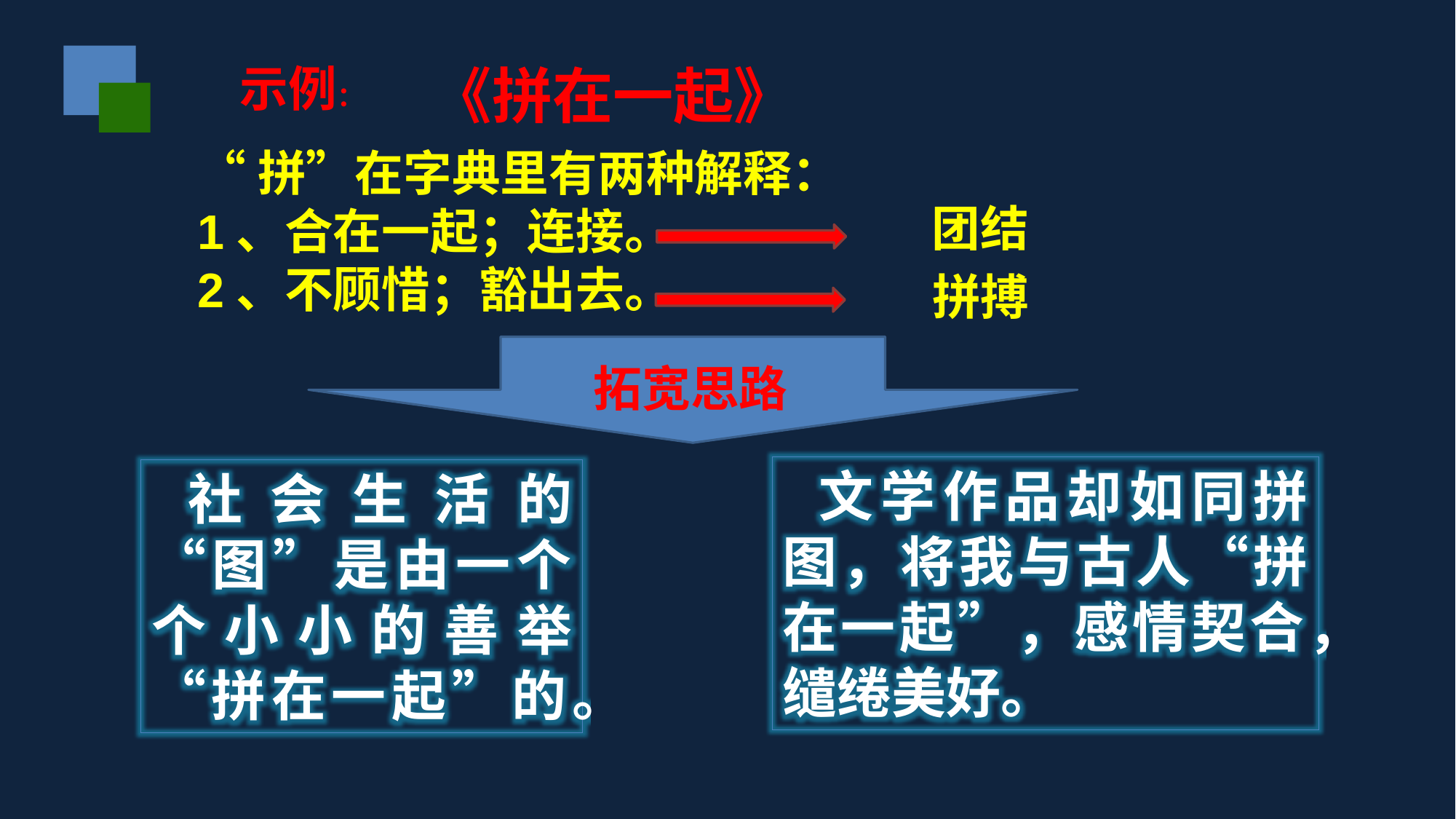

示例：
《拼在一起》
“拼”在字典里有两种解释：
1、合在一起；连接。
2、不顾惜；豁出去。
团结

拼搏

拓宽思路
文学作品却如同拼图，将我与古人“拼在一起”，感情契合，缱绻美好。
社会生活的“图”是由一个个小小的善举“拼在一起”的。